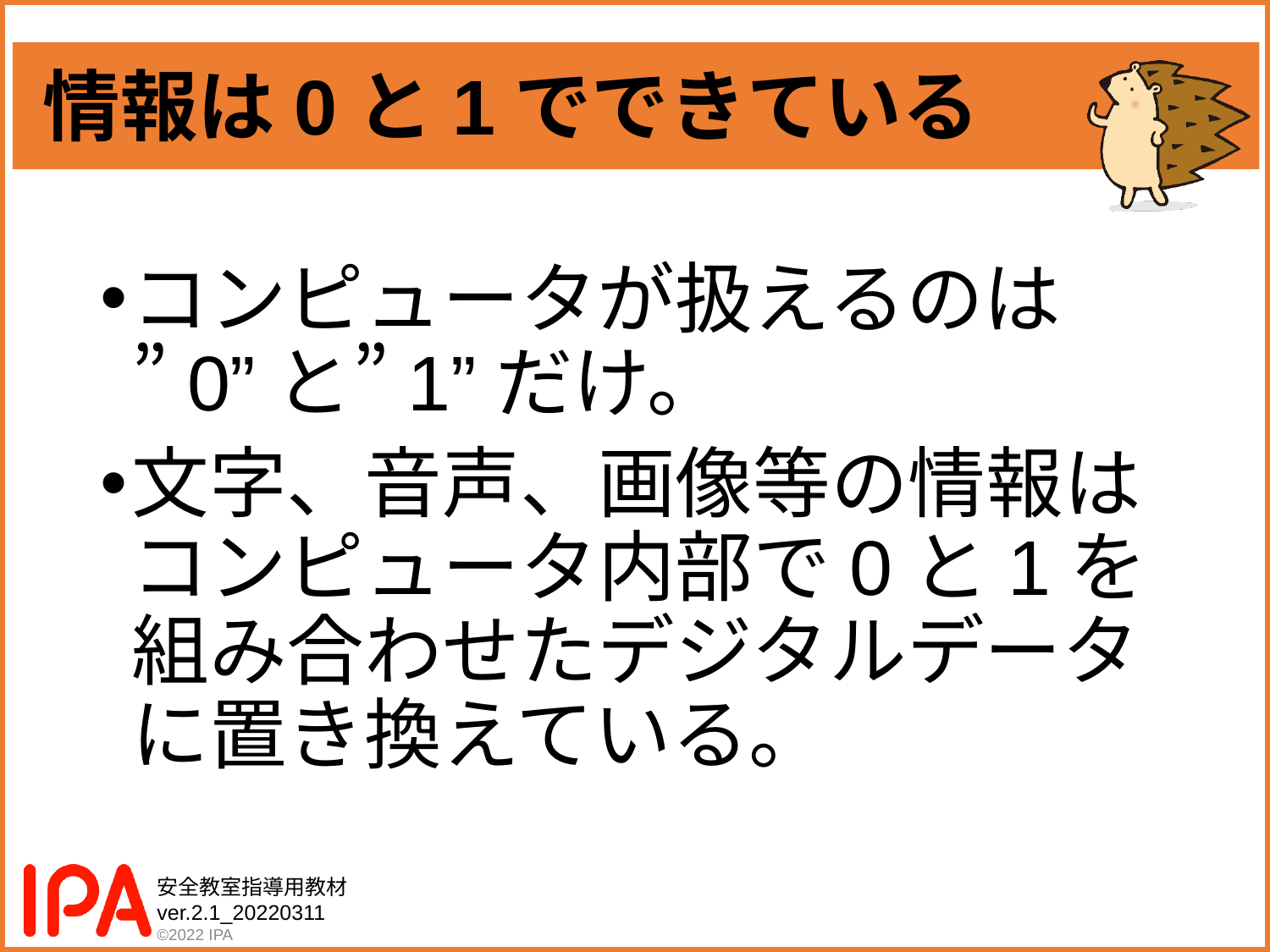

# 情報は0と1でできている
コンピュータが扱えるのは
”0”と”1”だけ。
文字、音声、画像等の情報はコンピュータ内部で0と1を組み合わせたデジタルデータに置き換えている。